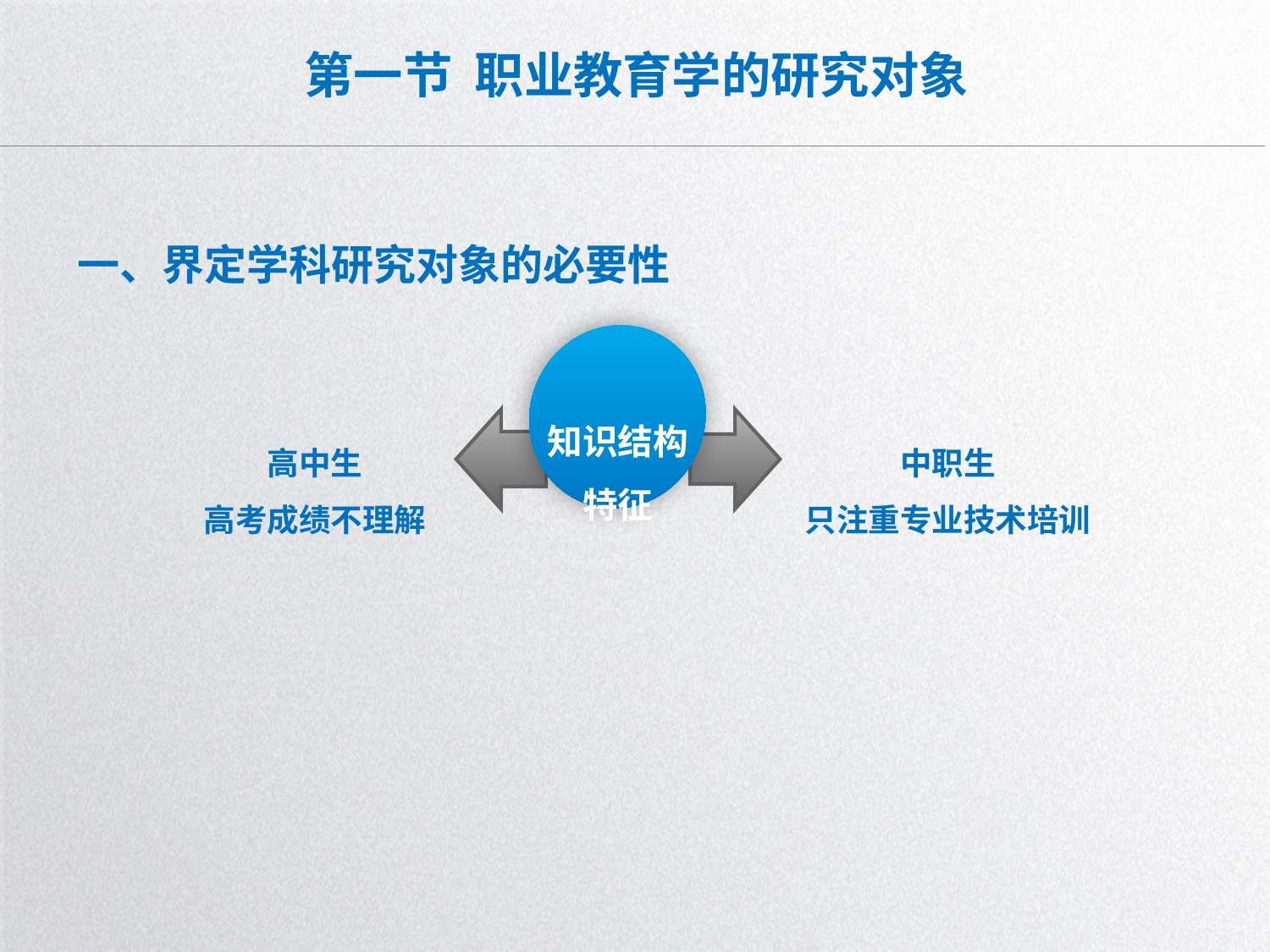

# 第一节  职业教育学的研究对象
一、界定学科研究对象的必要性

知识结构
特征

高中生
高考成绩不理解
中职生
只注重专业技术培训